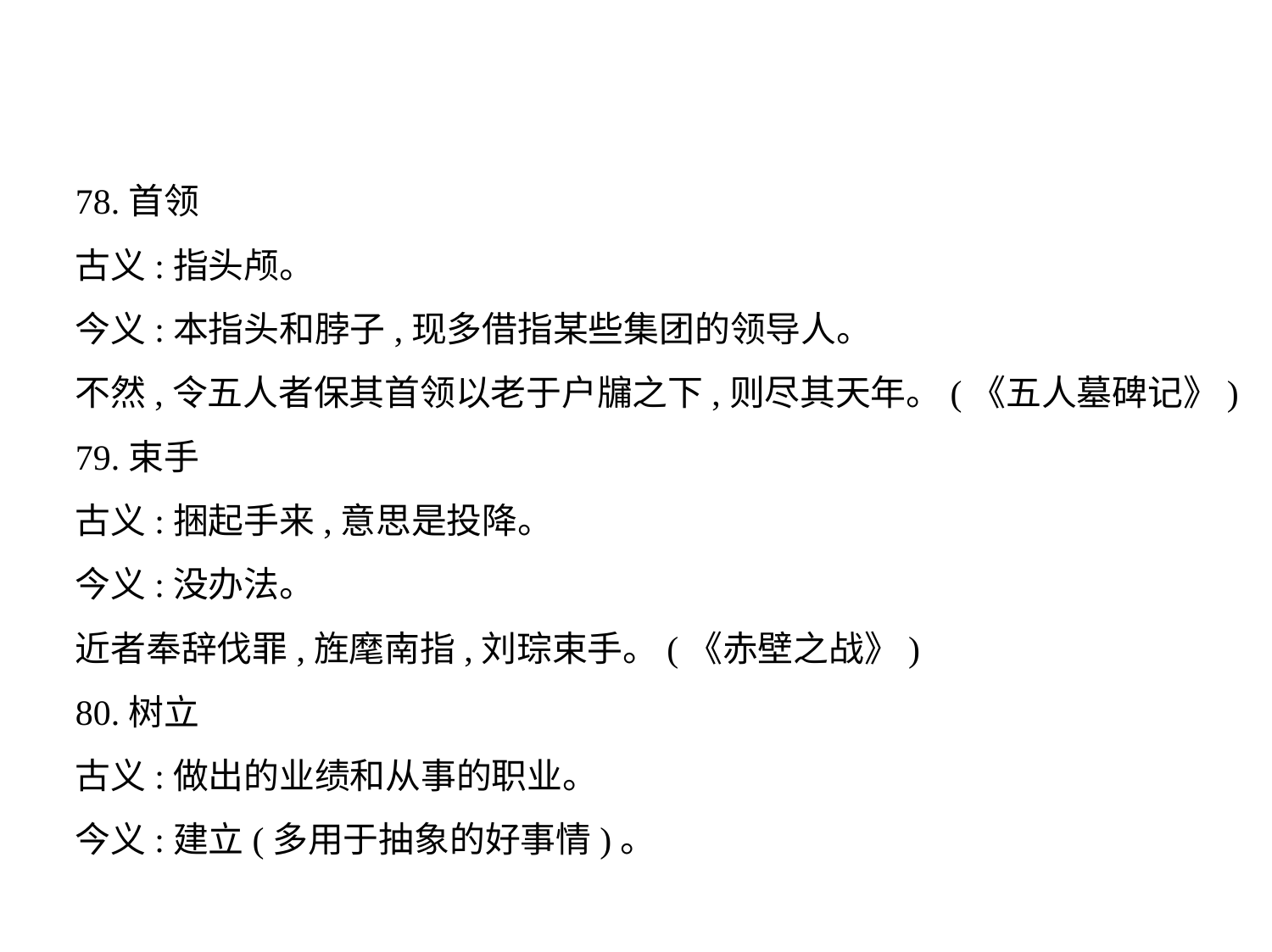

78.首领
古义:指头颅。
今义:本指头和脖子,现多借指某些集团的领导人。
不然,令五人者保其首领以老于户牖之下,则尽其天年。(《五人墓碑记》)
79.束手
古义:捆起手来,意思是投降。
今义:没办法。
近者奉辞伐罪,旌麾南指,刘琮束手。(《赤壁之战》)
80.树立
古义:做出的业绩和从事的职业。
今义:建立(多用于抽象的好事情)。